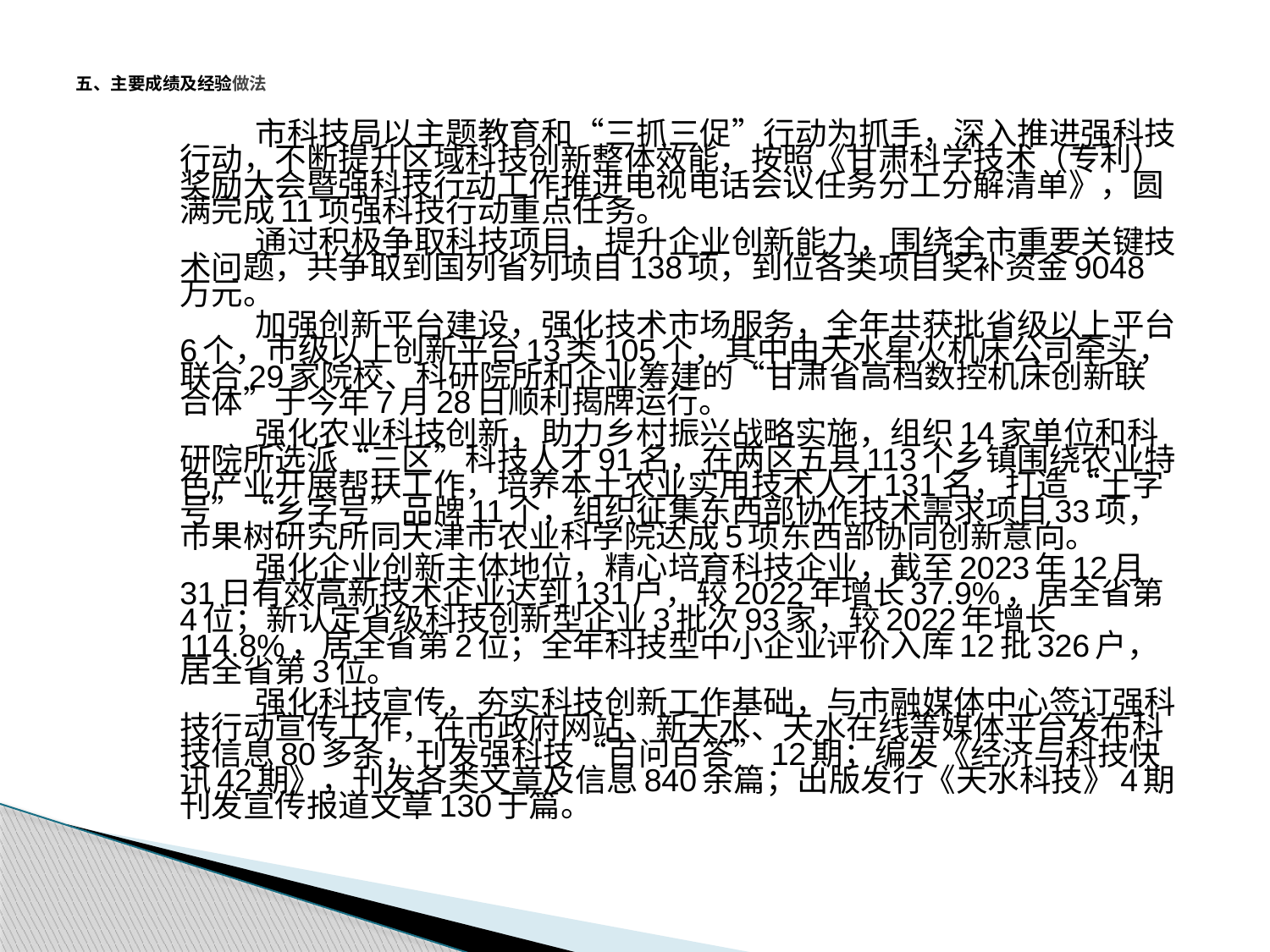

# 五、主要成绩及经验做法
市科技局以主题教育和“三抓三促”行动为抓手，深入推进强科技行动，不断提升区域科技创新整体效能，按照《甘肃科学技术（专利）奖励大会暨强科技行动工作推进电视电话会议任务分工分解清单》，圆满完成11项强科技行动重点任务。
通过积极争取科技项目，提升企业创新能力，围绕全市重要关键技术问题，共争取到国列省列项目138项，到位各类项目奖补资金9048万元。
加强创新平台建设，强化技术市场服务，全年共获批省级以上平台6个，市级以上创新平台13类105个，其中由天水星火机床公司牵头，联合29家院校、科研院所和企业筹建的“甘肃省高档数控机床创新联合体”于今年7月28日顺利揭牌运行。
强化农业科技创新，助力乡村振兴战略实施，组织14家单位和科研院所选派“三区”科技人才91名，在两区五县113个乡镇围绕农业特色产业开展帮扶工作，培养本土农业实用技术人才131名，打造“土字号”“乡字号”品牌11个，组织征集东西部协作技术需求项目33项，市果树研究所同天津市农业科学院达成5项东西部协同创新意向。
强化企业创新主体地位，精心培育科技企业，截至2023年12月31日有效高新技术企业达到131户，较2022年增长37.9%，居全省第4位；新认定省级科技创新型企业3批次93家，较2022年增长114.8%，居全省第2位；全年科技型中小企业评价入库12批326户，居全省第3位。
强化科技宣传，夯实科技创新工作基础，与市融媒体中心签订强科技行动宣传工作，在市政府网站、新天水、天水在线等媒体平台发布科技信息80多条，刊发强科技“百问百答”12期；编发《经济与科技快讯42期》，刊发各类文章及信息840余篇；出版发行《天水科技》4期刊发宣传报道文章130于篇。